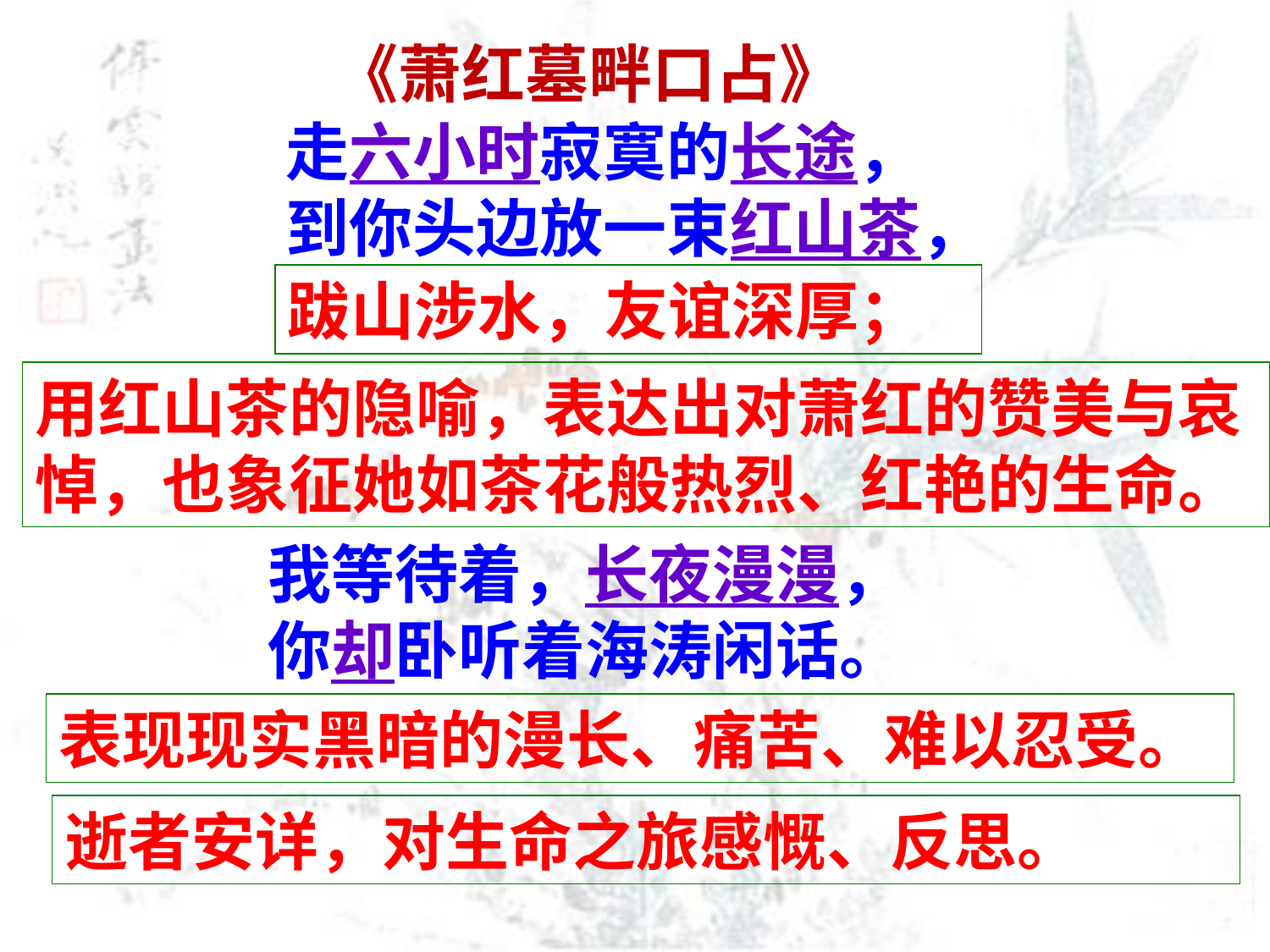

《萧红墓畔口占》
走六小时寂寞的长途，
到你头边放一束红山茶，
跋山涉水，友谊深厚；
用红山茶的隐喻，表达出对萧红的赞美与哀悼，也象征她如茶花般热烈、红艳的生命。
我等待着，长夜漫漫，
你却卧听着海涛闲话。
表现现实黑暗的漫长、痛苦、难以忍受。
逝者安详，对生命之旅感慨、反思。